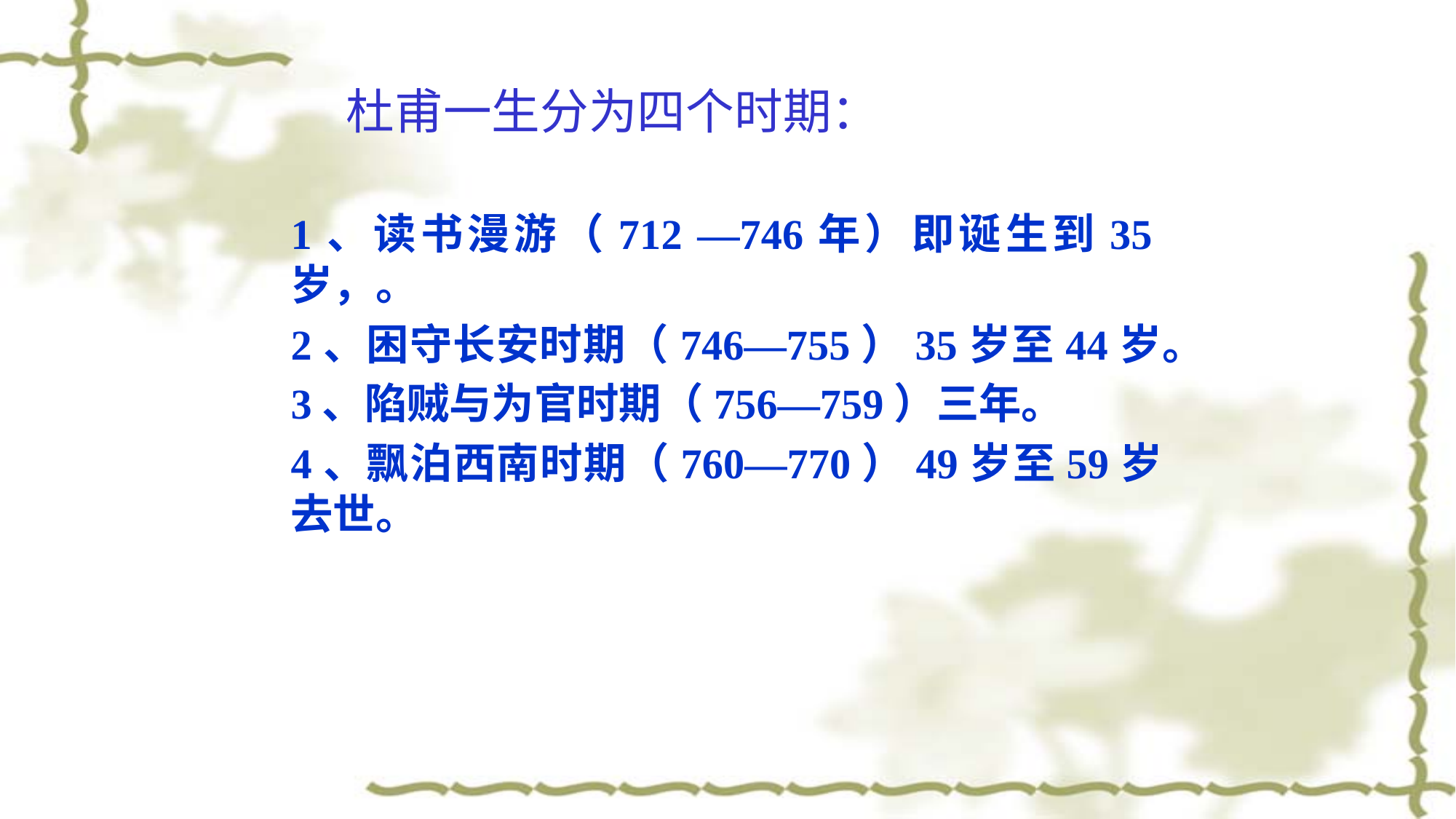

杜甫一生分为四个时期：

1、读书漫游（712 —746年）即诞生到35岁，。
2、困守长安时期（746—755）35岁至44岁。
3、陷贼与为官时期（756—759）三年。
4、飘泊西南时期（760—770）49岁至59岁去世。